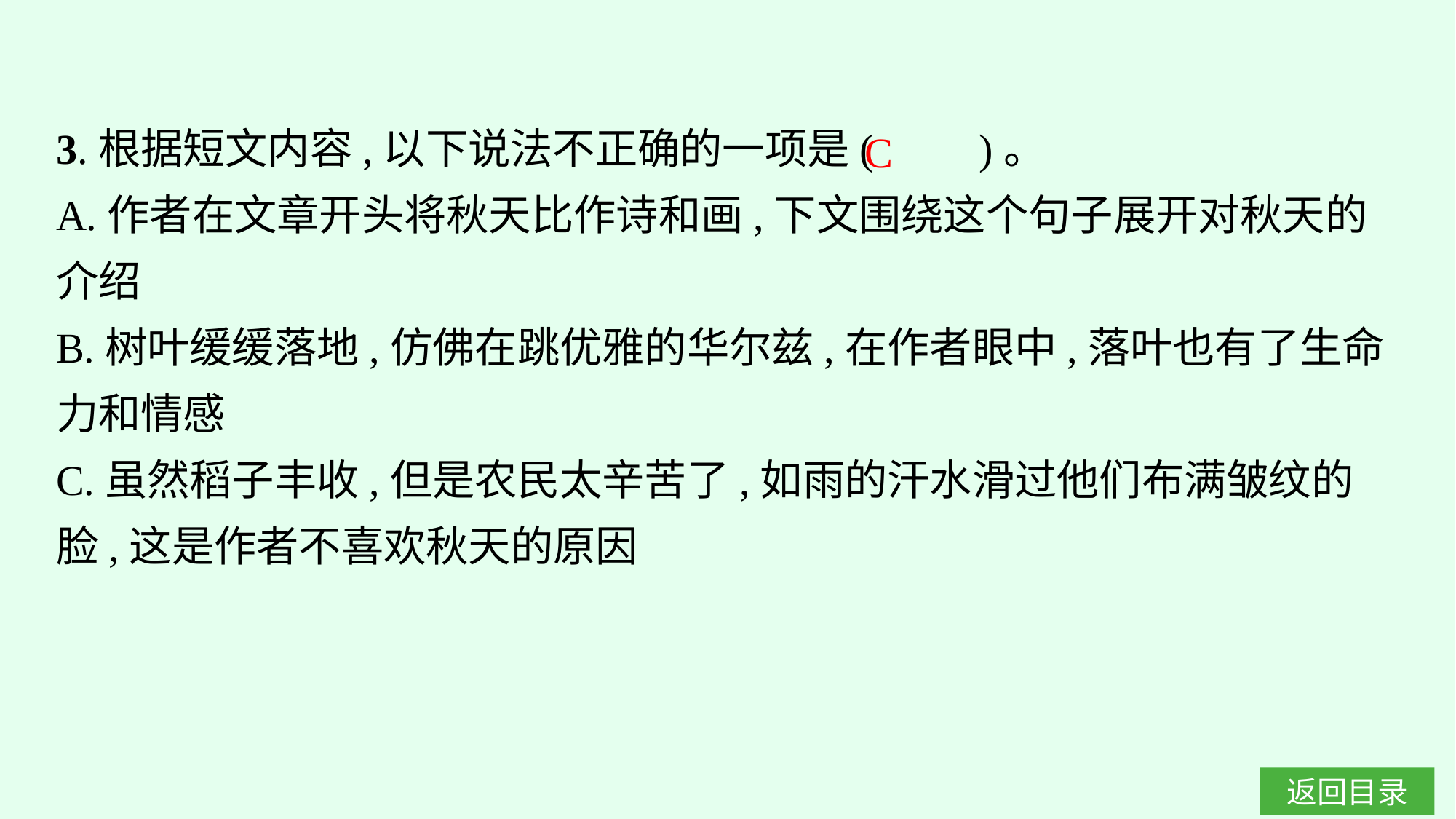

3.根据短文内容,以下说法不正确的一项是(　　)。
A.作者在文章开头将秋天比作诗和画,下文围绕这个句子展开对秋天的介绍
B.树叶缓缓落地,仿佛在跳优雅的华尔兹,在作者眼中,落叶也有了生命力和情感
C.虽然稻子丰收,但是农民太辛苦了,如雨的汗水滑过他们布满皱纹的脸,这是作者不喜欢秋天的原因
C